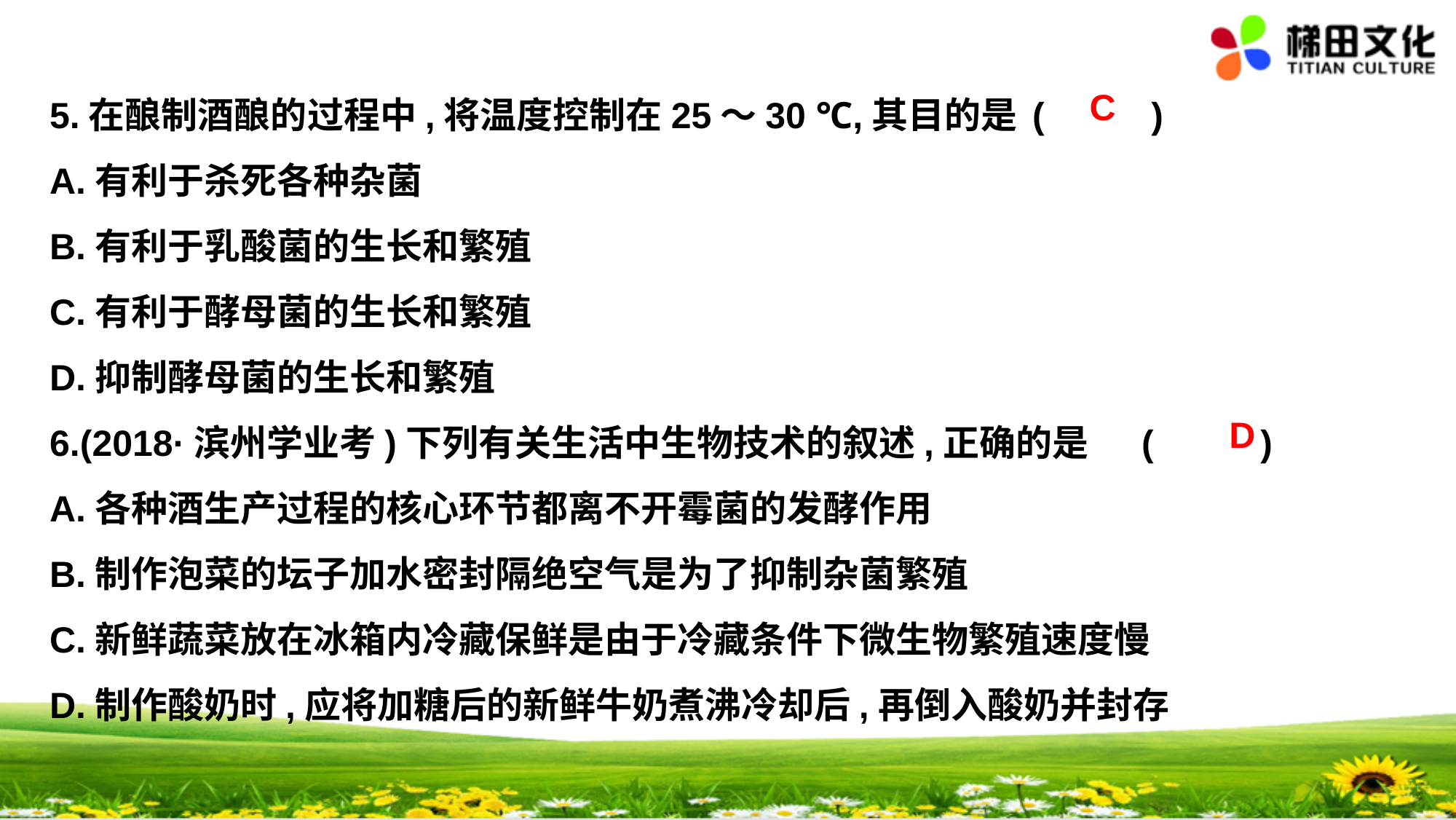

C
5.在酿制酒酿的过程中,将温度控制在25～30 ℃,其目的是	(　  　)
A.有利于杀死各种杂菌
B.有利于乳酸菌的生长和繁殖
C.有利于酵母菌的生长和繁殖
D.抑制酵母菌的生长和繁殖
6.(2018·滨州学业考)下列有关生活中生物技术的叙述,正确的是	(　  　)
A.各种酒生产过程的核心环节都离不开霉菌的发酵作用
B.制作泡菜的坛子加水密封隔绝空气是为了抑制杂菌繁殖
C.新鲜蔬菜放在冰箱内冷藏保鲜是由于冷藏条件下微生物繁殖速度慢
D.制作酸奶时,应将加糖后的新鲜牛奶煮沸冷却后,再倒入酸奶并封存
D